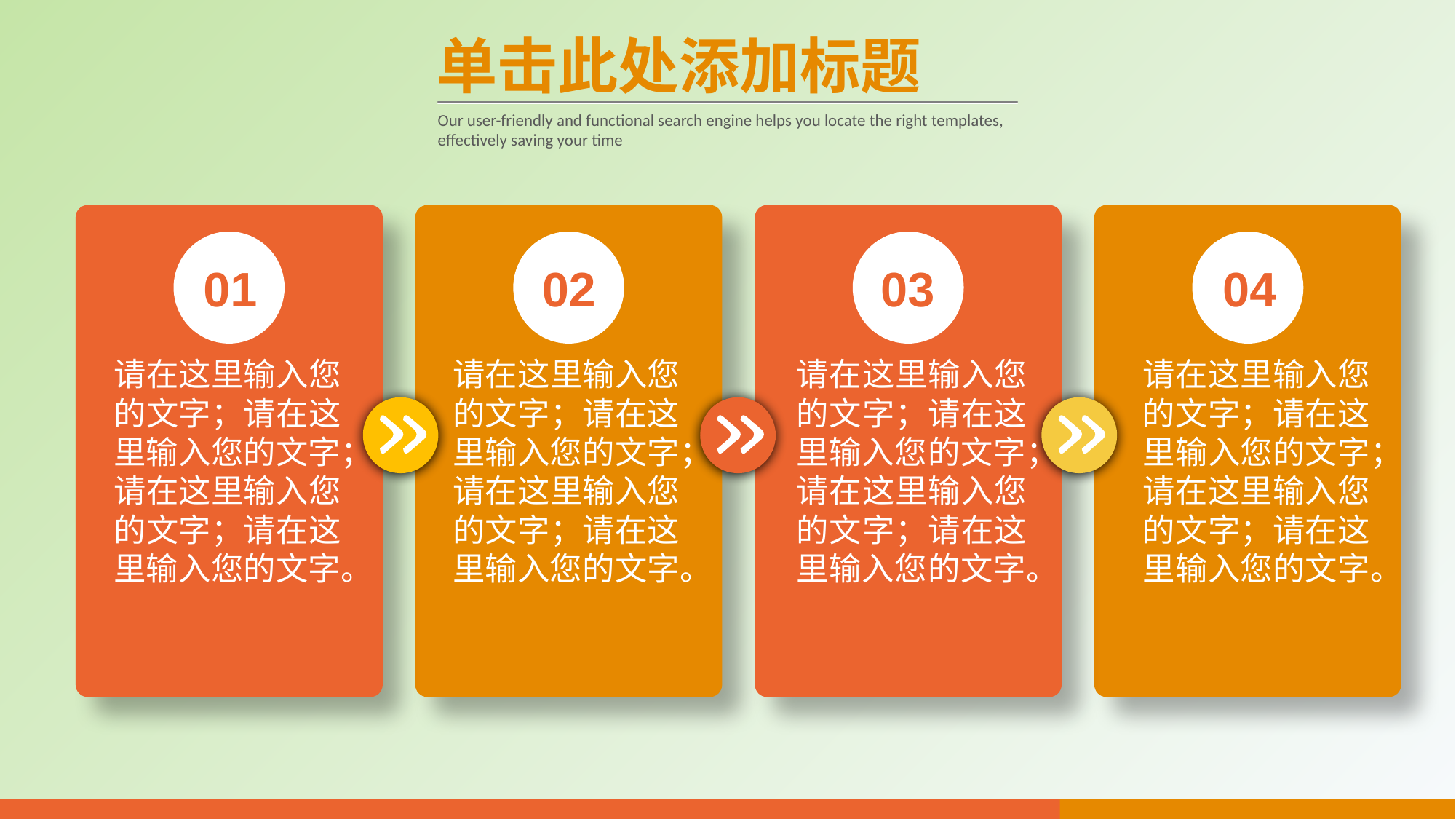

单击此处添加标题
Our user-friendly and functional search engine helps you locate the right templates, effectively saving your time

01

02

03

04
请在这里输入您的文字；请在这里输入您的文字；请在这里输入您的文字；请在这里输入您的文字。
请在这里输入您的文字；请在这里输入您的文字；请在这里输入您的文字；请在这里输入您的文字。
请在这里输入您的文字；请在这里输入您的文字；请在这里输入您的文字；请在这里输入您的文字。
请在这里输入您的文字；请在这里输入您的文字；请在这里输入您的文字；请在这里输入您的文字。